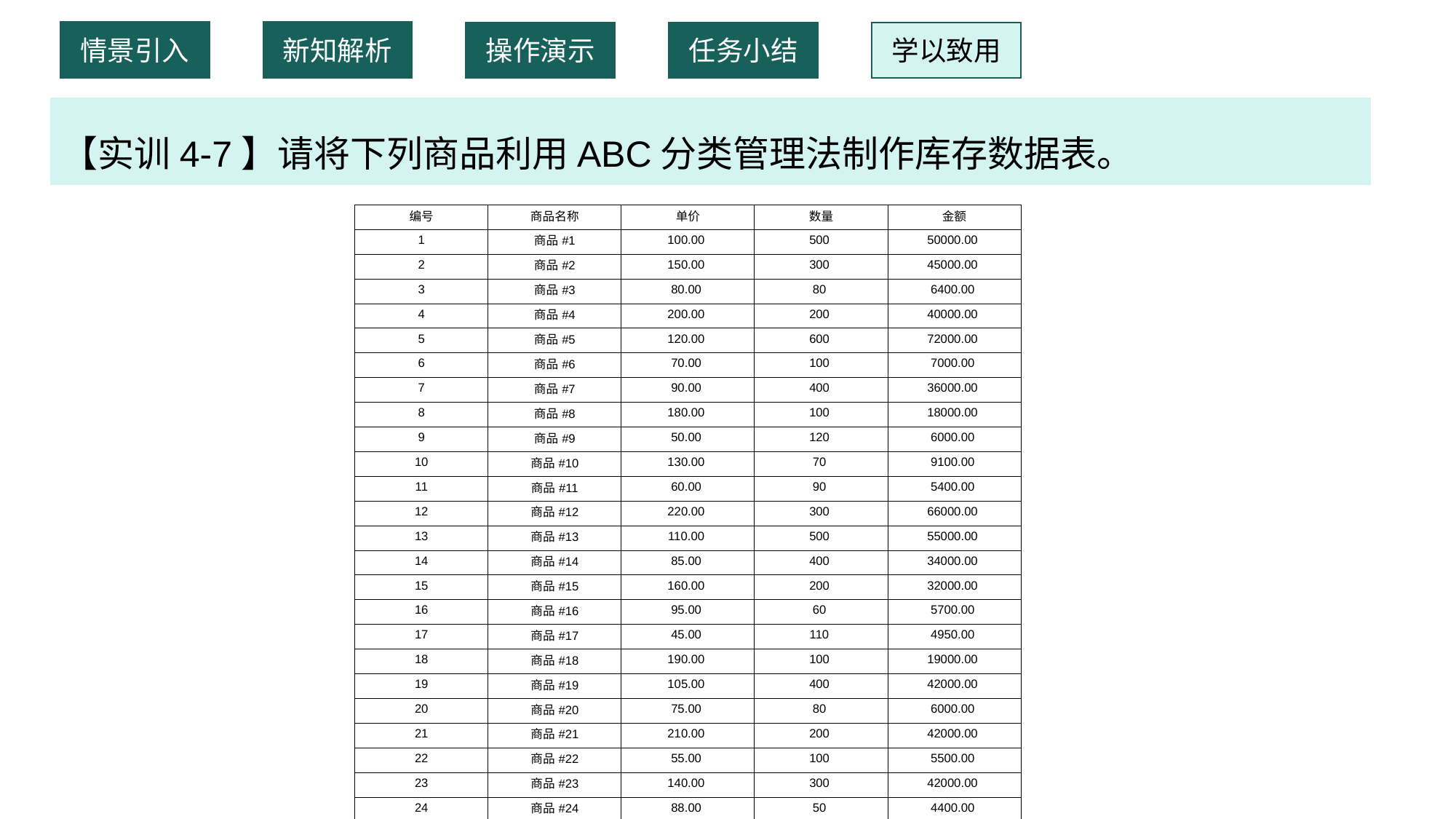

情景引入
新知解析
操作演示
任务小结
学以致用
【实训4-7】请将下列商品利用ABC分类管理法制作库存数据表。
| 编号 | 商品名称 | 单价 | 数量 | 金额 |
| --- | --- | --- | --- | --- |
| 1 | 商品#1 | 100.00 | 500 | 50000.00 |
| 2 | 商品#2 | 150.00 | 300 | 45000.00 |
| 3 | 商品#3 | 80.00 | 80 | 6400.00 |
| 4 | 商品#4 | 200.00 | 200 | 40000.00 |
| 5 | 商品#5 | 120.00 | 600 | 72000.00 |
| 6 | 商品#6 | 70.00 | 100 | 7000.00 |
| 7 | 商品#7 | 90.00 | 400 | 36000.00 |
| 8 | 商品#8 | 180.00 | 100 | 18000.00 |
| 9 | 商品#9 | 50.00 | 120 | 6000.00 |
| 10 | 商品#10 | 130.00 | 70 | 9100.00 |
| 11 | 商品#11 | 60.00 | 90 | 5400.00 |
| 12 | 商品#12 | 220.00 | 300 | 66000.00 |
| 13 | 商品#13 | 110.00 | 500 | 55000.00 |
| 14 | 商品#14 | 85.00 | 400 | 34000.00 |
| 15 | 商品#15 | 160.00 | 200 | 32000.00 |
| 16 | 商品#16 | 95.00 | 60 | 5700.00 |
| 17 | 商品#17 | 45.00 | 110 | 4950.00 |
| 18 | 商品#18 | 190.00 | 100 | 19000.00 |
| 19 | 商品#19 | 105.00 | 400 | 42000.00 |
| 20 | 商品#20 | 75.00 | 80 | 6000.00 |
| 21 | 商品#21 | 210.00 | 200 | 42000.00 |
| 22 | 商品#22 | 55.00 | 100 | 5500.00 |
| 23 | 商品#23 | 140.00 | 300 | 42000.00 |
| 24 | 商品#24 | 88.00 | 50 | 4400.00 |
| 25 | 商品#25 | 170.00 | 200 | 34000.00 |